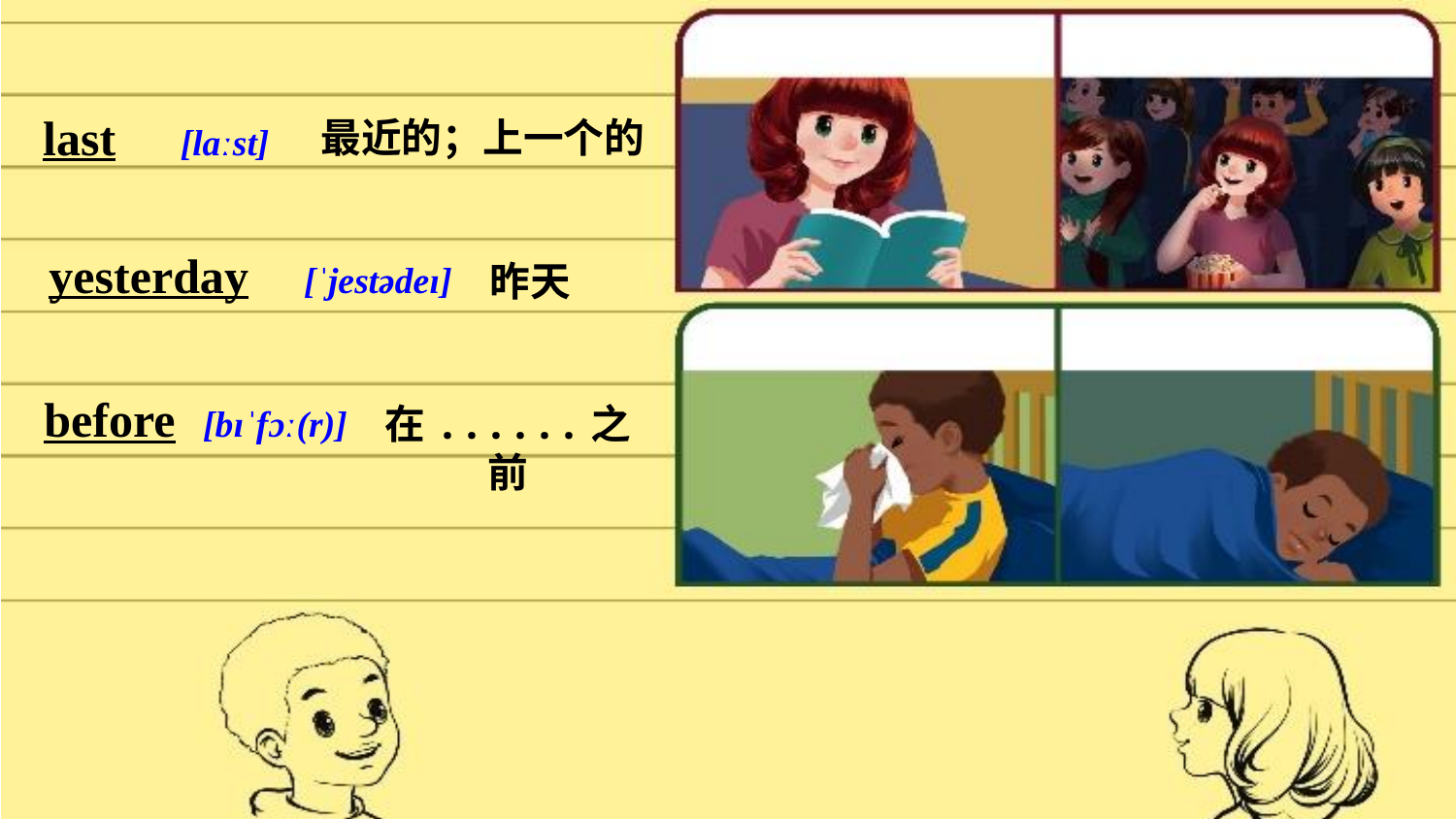

last       [lɑːst]
最近的；上一个的
yesterday      [ˈjestədeɪ]
昨天
before   [bɪˈfɔː(r)]
在......之前